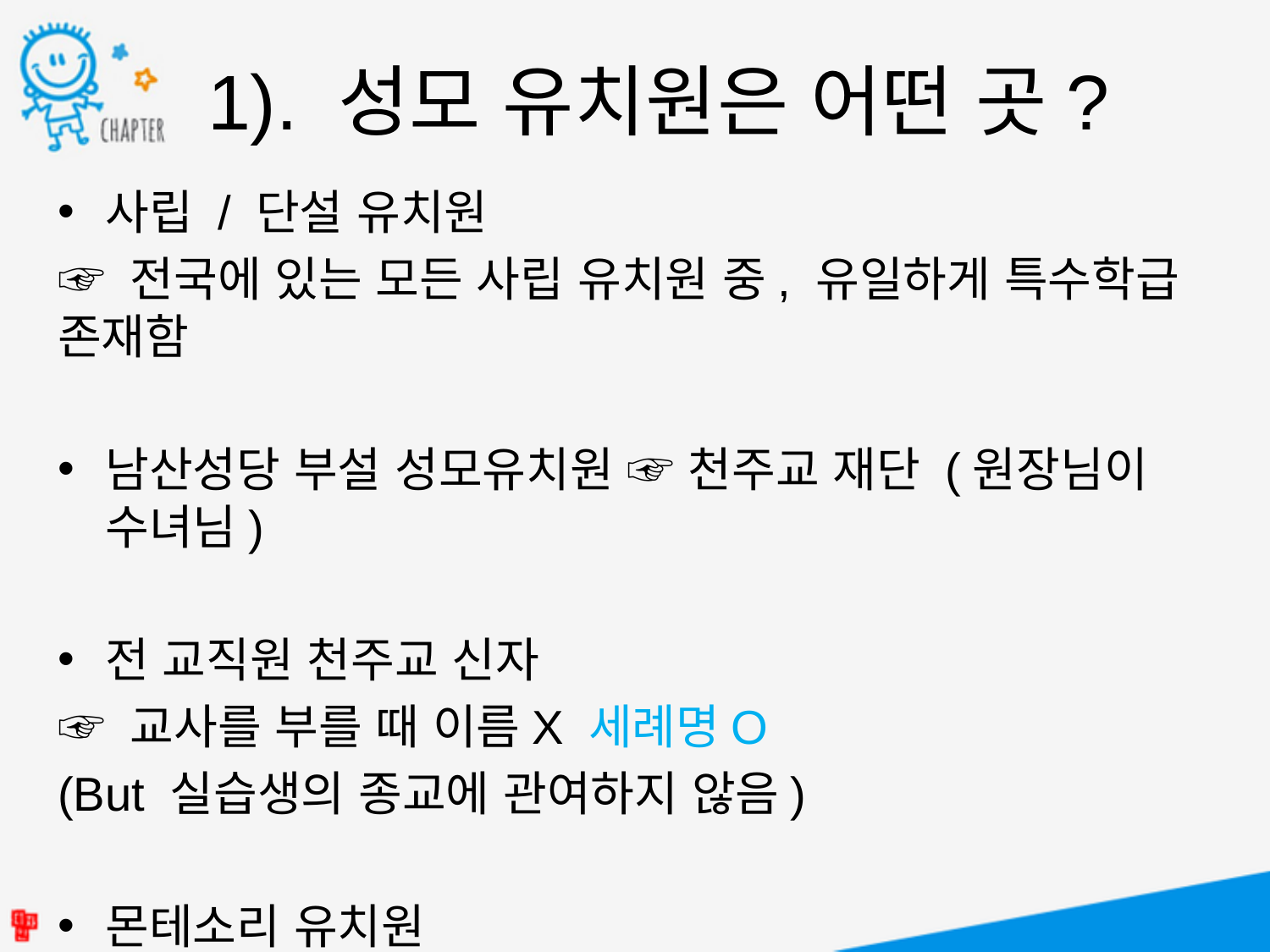

1). 성모 유치원은 어떤 곳?
사립 / 단설 유치원
☞ 전국에 있는 모든 사립 유치원 중, 유일하게 특수학급 존재함

남산성당 부설 성모유치원 ☞ 천주교 재단 (원장님이 수녀님)

전 교직원 천주교 신자
☞ 교사를 부를 때 이름X 세례명O
(But 실습생의 종교에 관여하지 않음)

몬테소리 유치원
☞ 흥미 영역이 5개로 구성됨 (언어/수/일상/감각/우주)